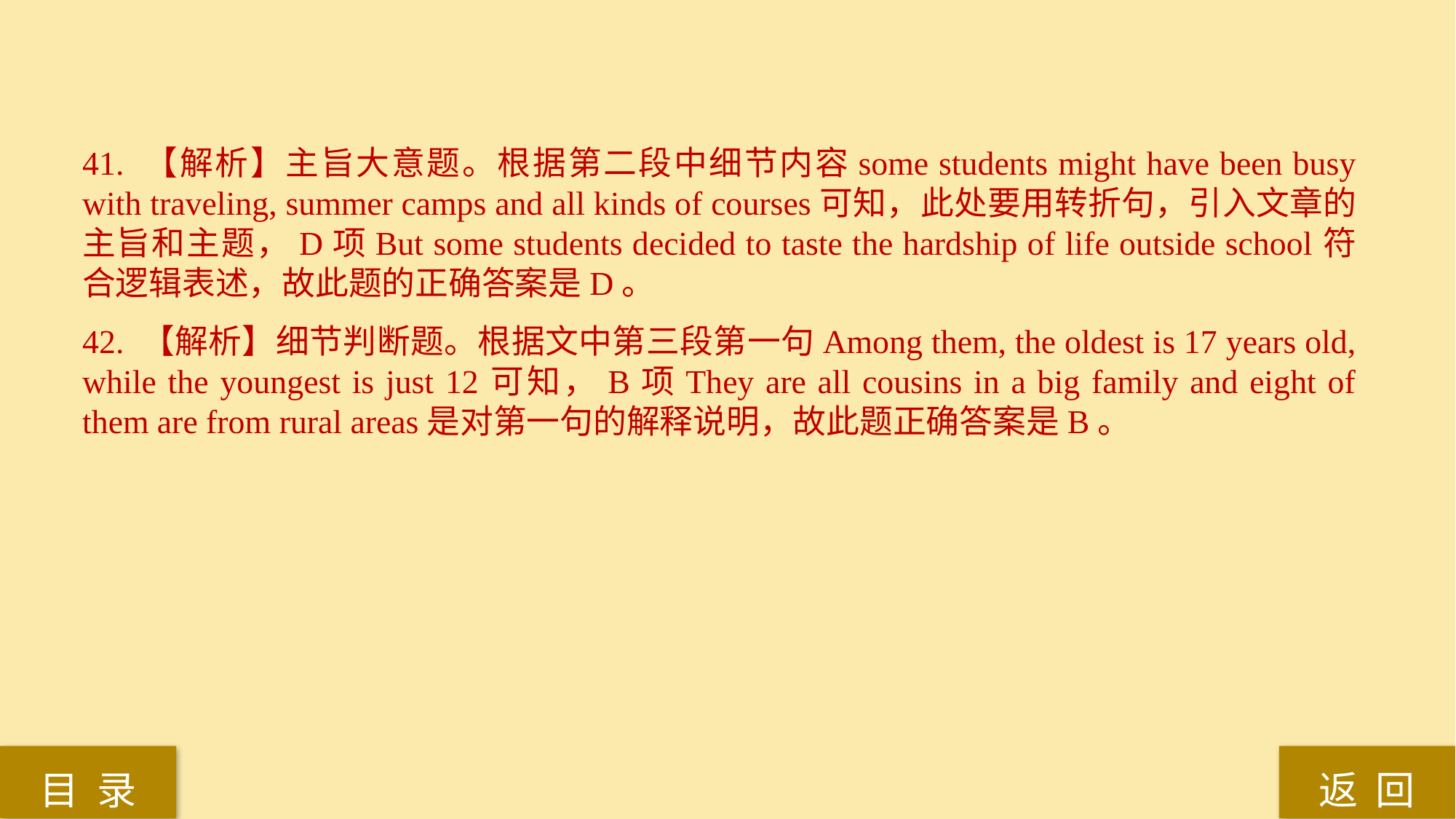

41. 【解析】主旨大意题。根据第二段中细节内容some students might have been busy with traveling, summer camps and all kinds of courses可知，此处要用转折句，引入文章的主旨和主题，D项But some students decided to taste the hardship of life outside school符合逻辑表述，故此题的正确答案是D。
42. 【解析】细节判断题。根据文中第三段第一句Among them, the oldest is 17 years old, while the youngest is just 12可知，B项They are all cousins in a big family and eight of them are from rural areas是对第一句的解释说明，故此题正确答案是B。
返  回